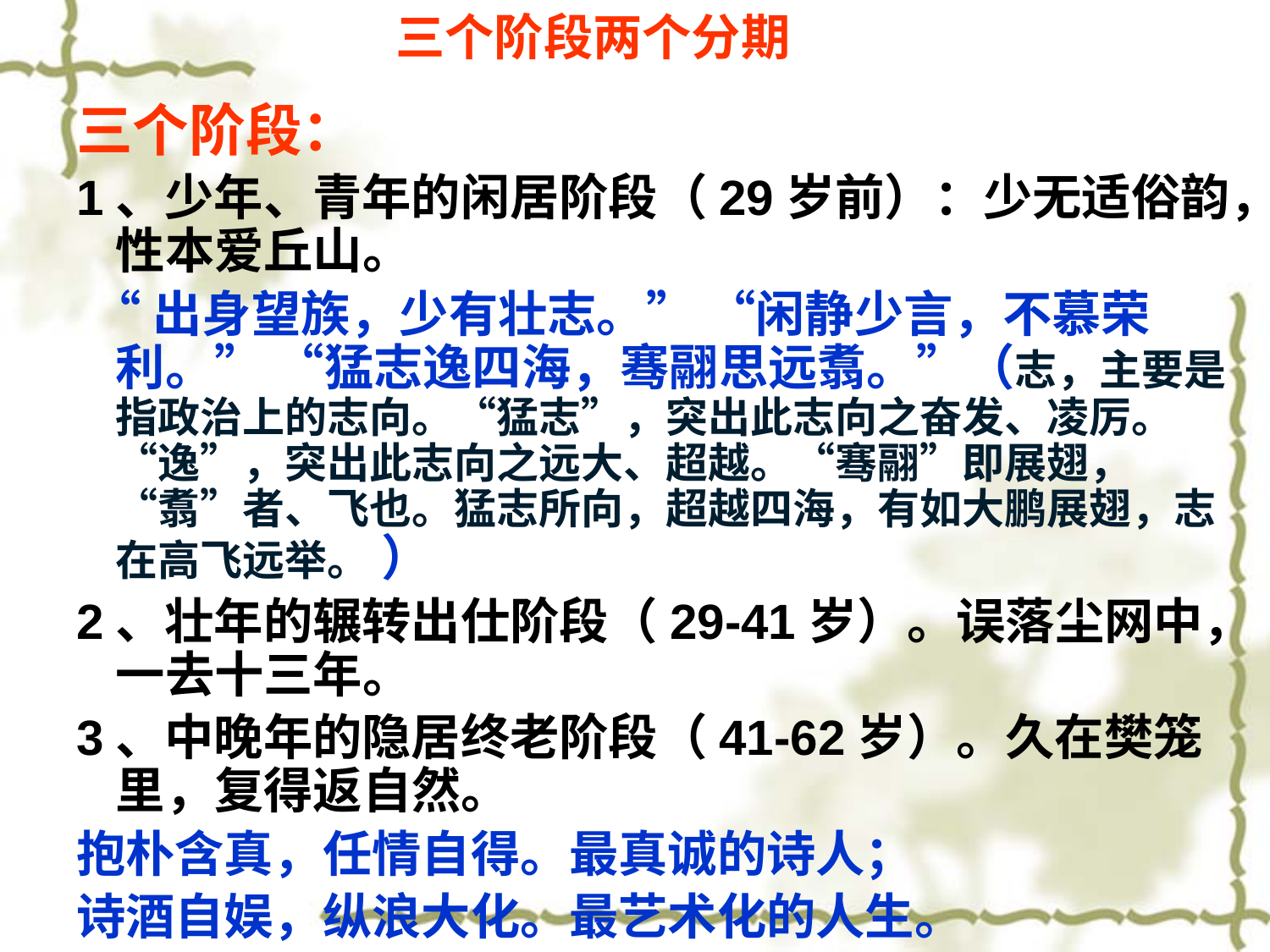

# 三个阶段两个分期
三个阶段：
1、少年、青年的闲居阶段（29岁前）：少无适俗韵，性本爱丘山。
  “出身望族，少有壮志。” “闲静少言，不慕荣利。” “猛志逸四海，骞翮思远翥。”（志，主要是指政治上的志向。“猛志”，突出此志向之奋发、凌厉。“逸”，突出此志向之远大、超越。“骞翮”即展翅，“翥”者、飞也。猛志所向，超越四海，有如大鹏展翅，志在高飞远举。 ）
2、壮年的辗转出仕阶段（29-41岁）。误落尘网中，一去十三年。
3、中晚年的隐居终老阶段（41-62岁）。久在樊笼里，复得返自然。
抱朴含真，任情自得。最真诚的诗人；
诗酒自娱，纵浪大化。最艺术化的人生。